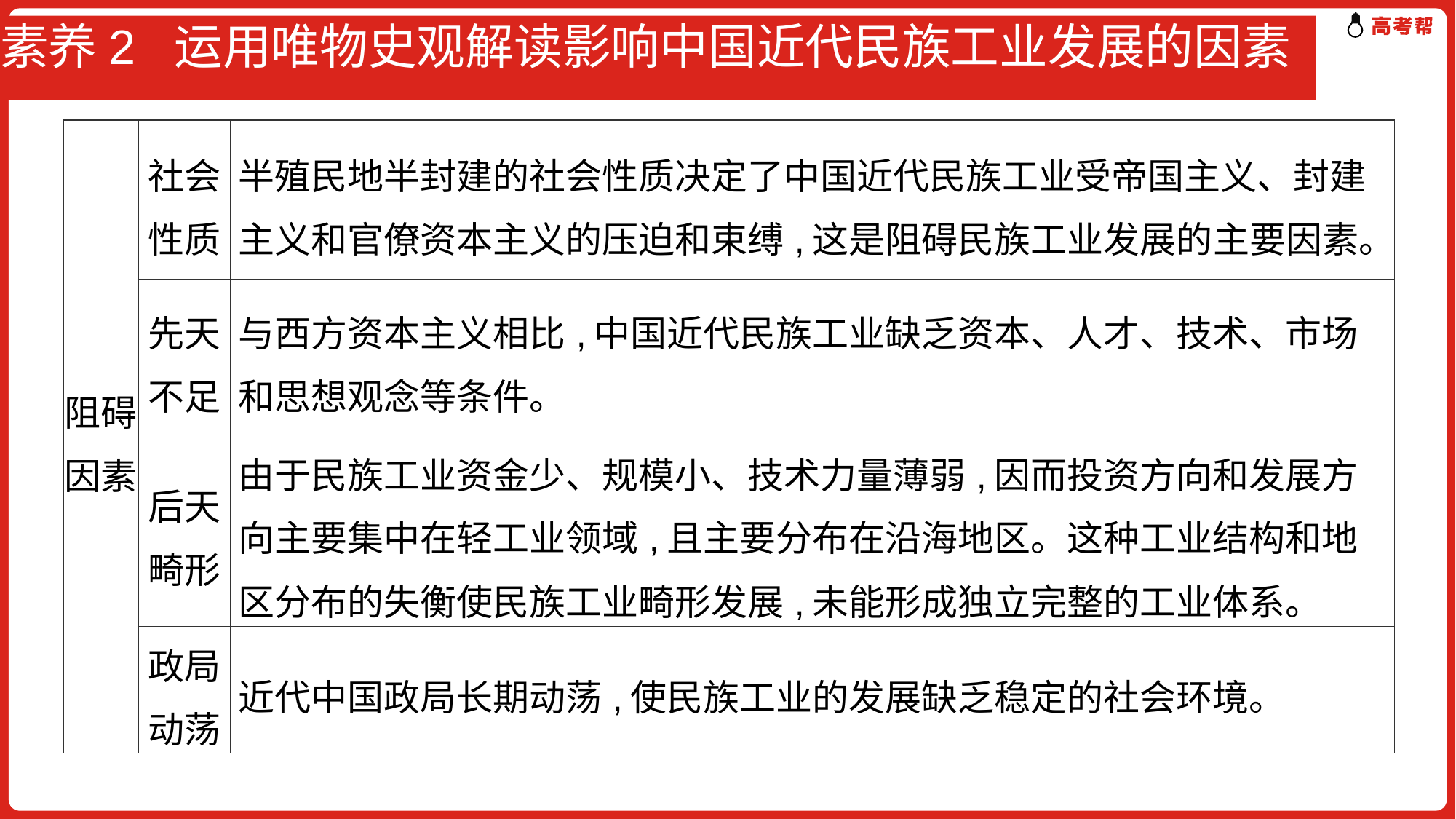

# 素养2  运用唯物史观解读影响中国近代民族工业发展的因素
| 阻碍因素 | 社会 性质 | 半殖民地半封建的社会性质决定了中国近代民族工业受帝国主义、封建主义和官僚资本主义的压迫和束缚,这是阻碍民族工业发展的主要因素。 |
| --- | --- | --- |
|  | 先天 不足 | 与西方资本主义相比,中国近代民族工业缺乏资本、人才、技术、市场和思想观念等条件。 |
|  | 后天 畸形 | 由于民族工业资金少、规模小、技术力量薄弱,因而投资方向和发展方向主要集中在轻工业领域,且主要分布在沿海地区。这种工业结构和地区分布的失衡使民族工业畸形发展,未能形成独立完整的工业体系。 |
|  | 政局 动荡 | 近代中国政局长期动荡,使民族工业的发展缺乏稳定的社会环境。 |